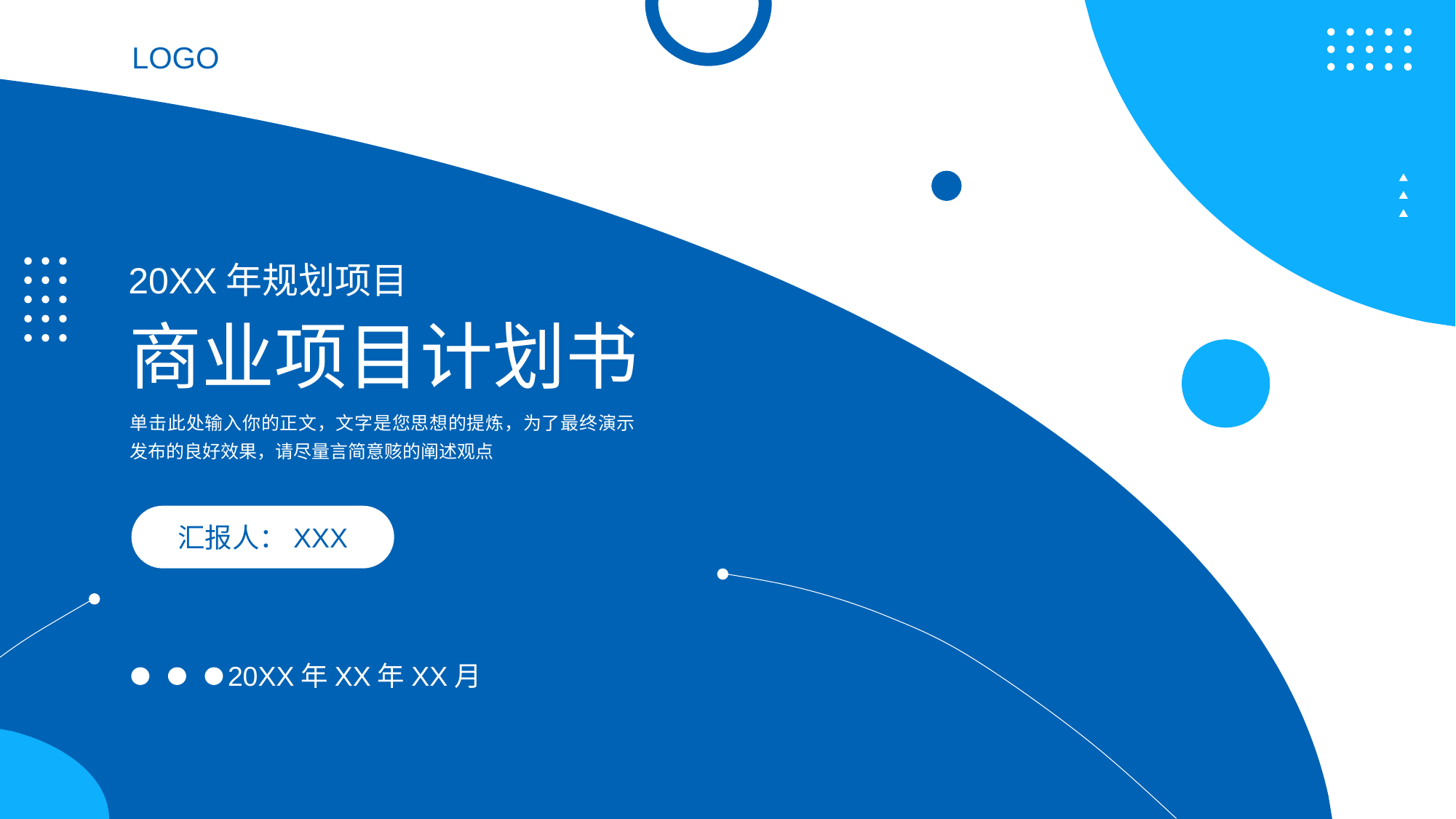

LOGO

20XX年规划项目
商业项目计划书

单击此处输入你的正文，文字是您思想的提炼，为了最终演示发布的良好效果，请尽量言简意赅的阐述观点
汇报人：XXX

20XX年XX年XX月